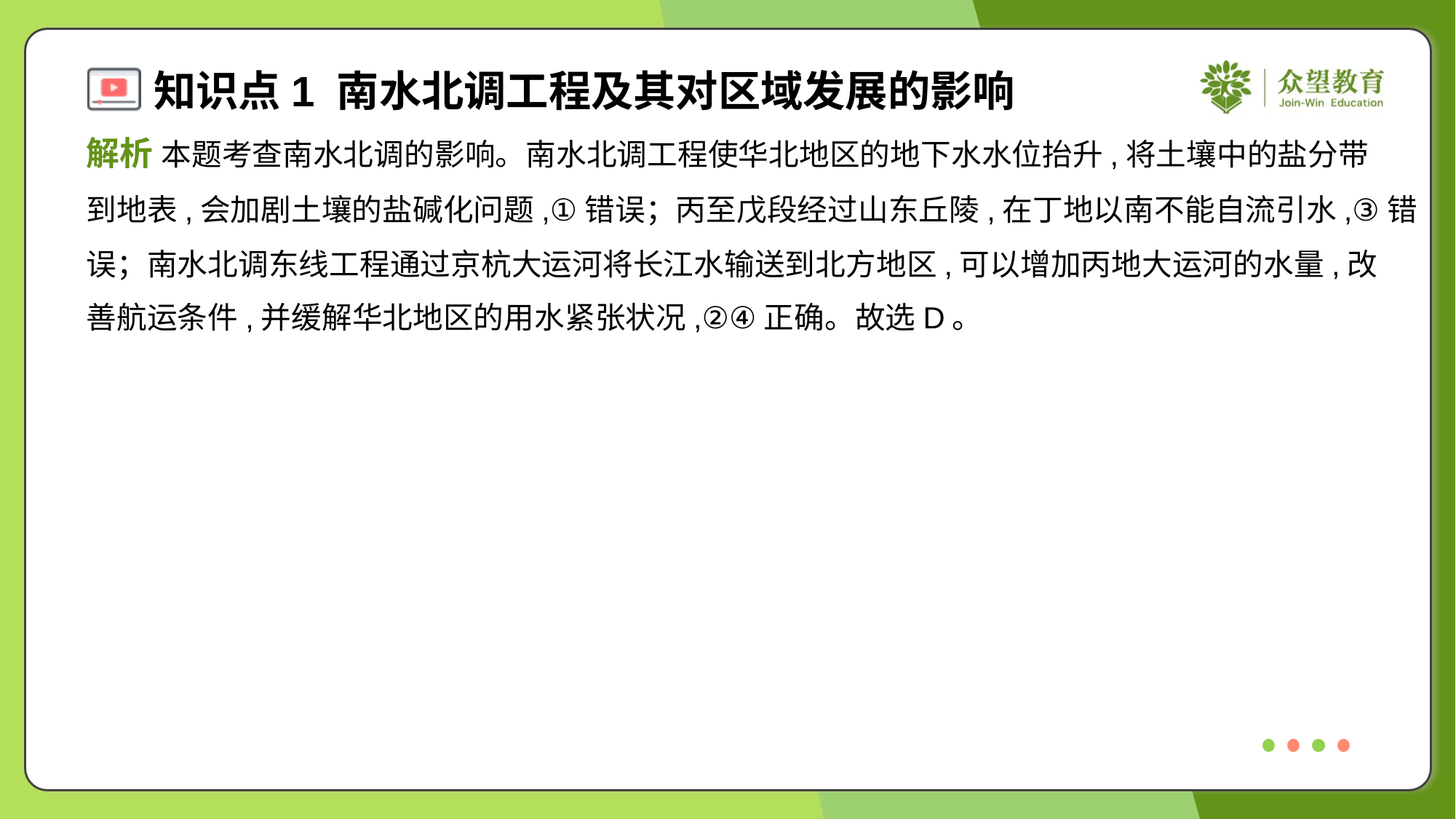

解析 本题考查南水北调的影响。南水北调工程使华北地区的地下水水位抬升,将土壤中的盐分带
到地表,会加剧土壤的盐碱化问题,①错误；丙至戊段经过山东丘陵,在丁地以南不能自流引水,③错
误；南水北调东线工程通过京杭大运河将长江水输送到北方地区,可以增加丙地大运河的水量,改
善航运条件,并缓解华北地区的用水紧张状况,②④正确。故选D。